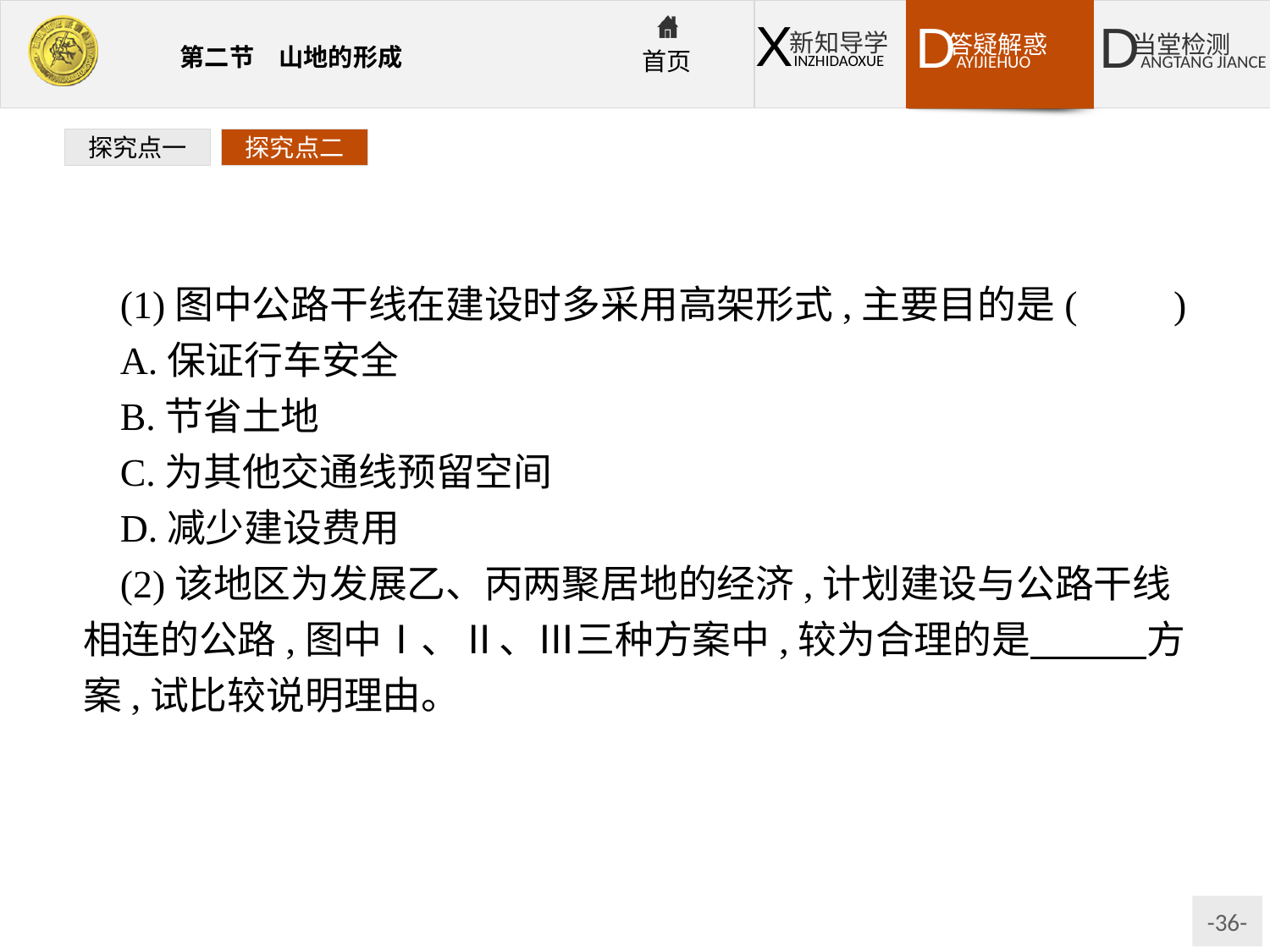

探究点一
探究点二
(1)图中公路干线在建设时多采用高架形式,主要目的是(　　)
A.保证行车安全
B.节省土地
C.为其他交通线预留空间
D.减少建设费用
(2)该地区为发展乙、丙两聚居地的经济,计划建设与公路干线相连的公路,图中Ⅰ、Ⅱ、Ⅲ三种方案中,较为合理的是　　　方案,试比较说明理由。